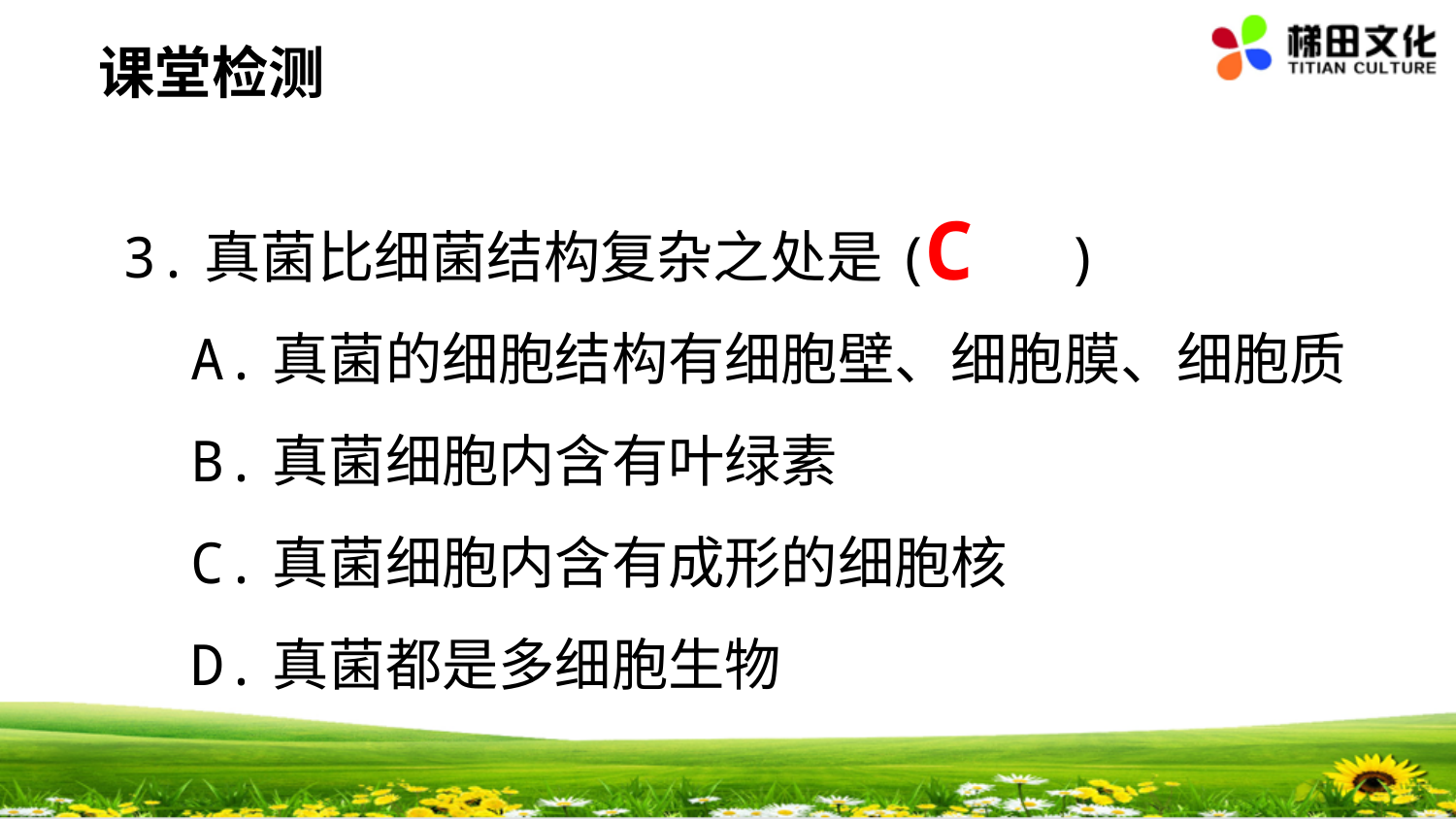

课堂检测
#
3.真菌比细菌结构复杂之处是(    )
  A.真菌的细胞结构有细胞壁、细胞膜、细胞质
  B.真菌细胞内含有叶绿素
  C.真菌细胞内含有成形的细胞核
  D.真菌都是多细胞生物
C